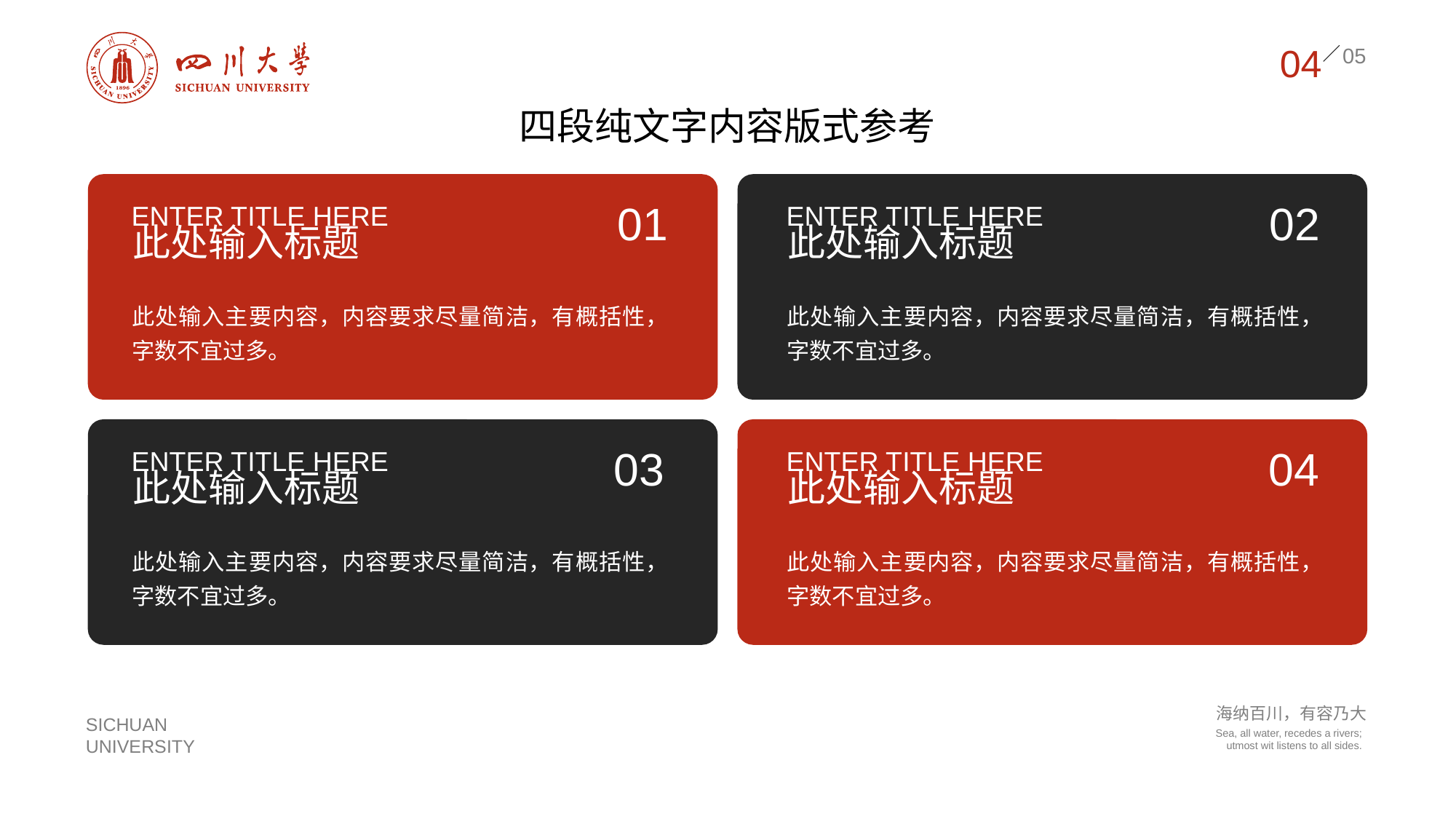

04
四段纯文字内容版式参考

01
02
Enter title here
Enter title here
此处输入标题
此处输入标题
此处输入主要内容，内容要求尽量简洁，有概括性，字数不宜过多。
此处输入主要内容，内容要求尽量简洁，有概括性，字数不宜过多。

03
04
Enter title here
Enter title here
此处输入标题
此处输入标题
此处输入主要内容，内容要求尽量简洁，有概括性，字数不宜过多。
此处输入主要内容，内容要求尽量简洁，有概括性，字数不宜过多。